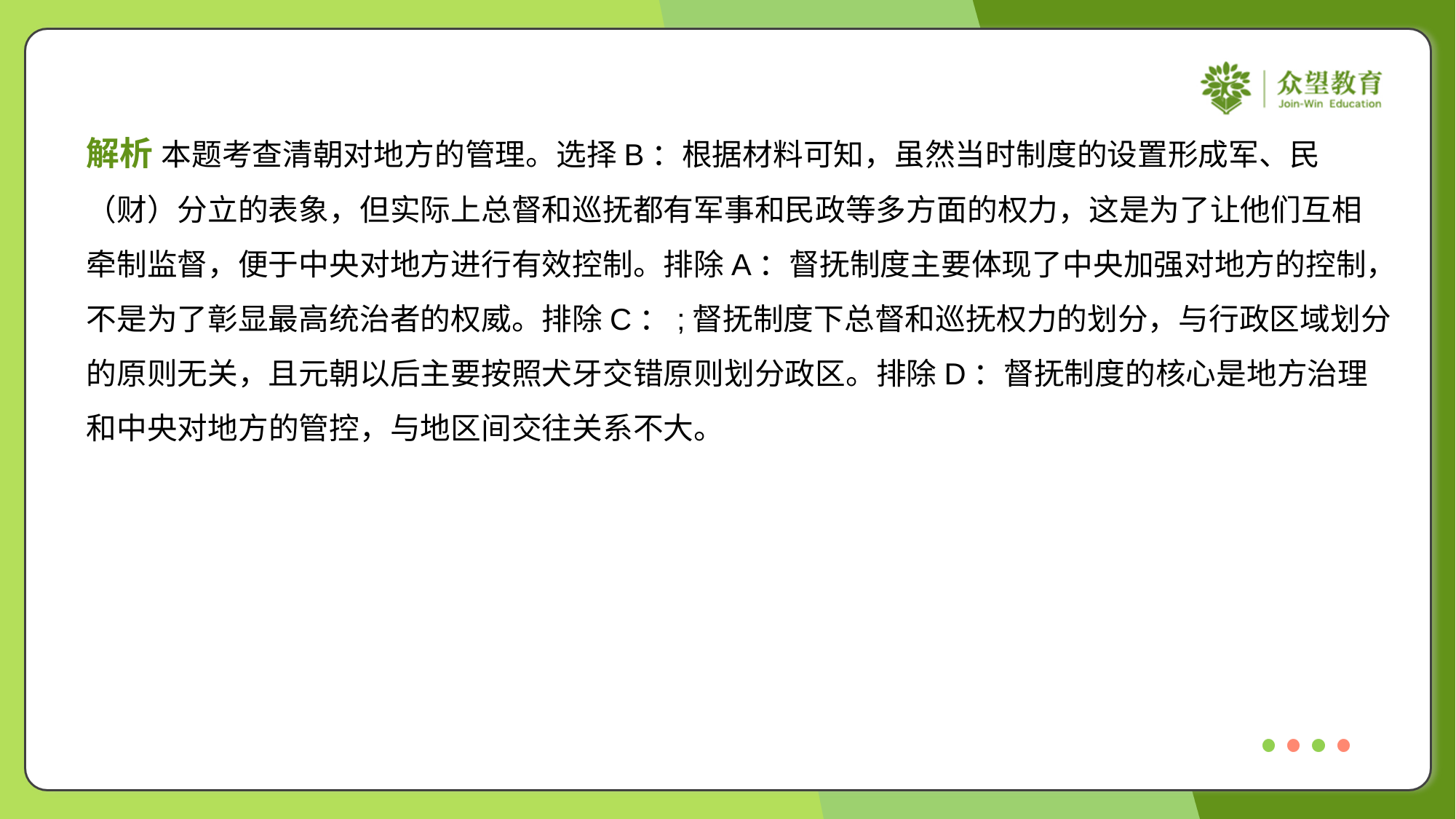

解析 本题考查清朝对地方的管理。选择B：根据材料可知，虽然当时制度的设置形成军、民
（财）分立的表象，但实际上总督和巡抚都有军事和民政等多方面的权力，这是为了让他们互相
牵制监督，便于中央对地方进行有效控制。排除A：督抚制度主要体现了中央加强对地方的控制，
不是为了彰显最高统治者的权威。排除C：;督抚制度下总督和巡抚权力的划分，与行政区域划分
的原则无关，且元朝以后主要按照犬牙交错原则划分政区。排除D：督抚制度的核心是地方治理
和中央对地方的管控，与地区间交往关系不大。